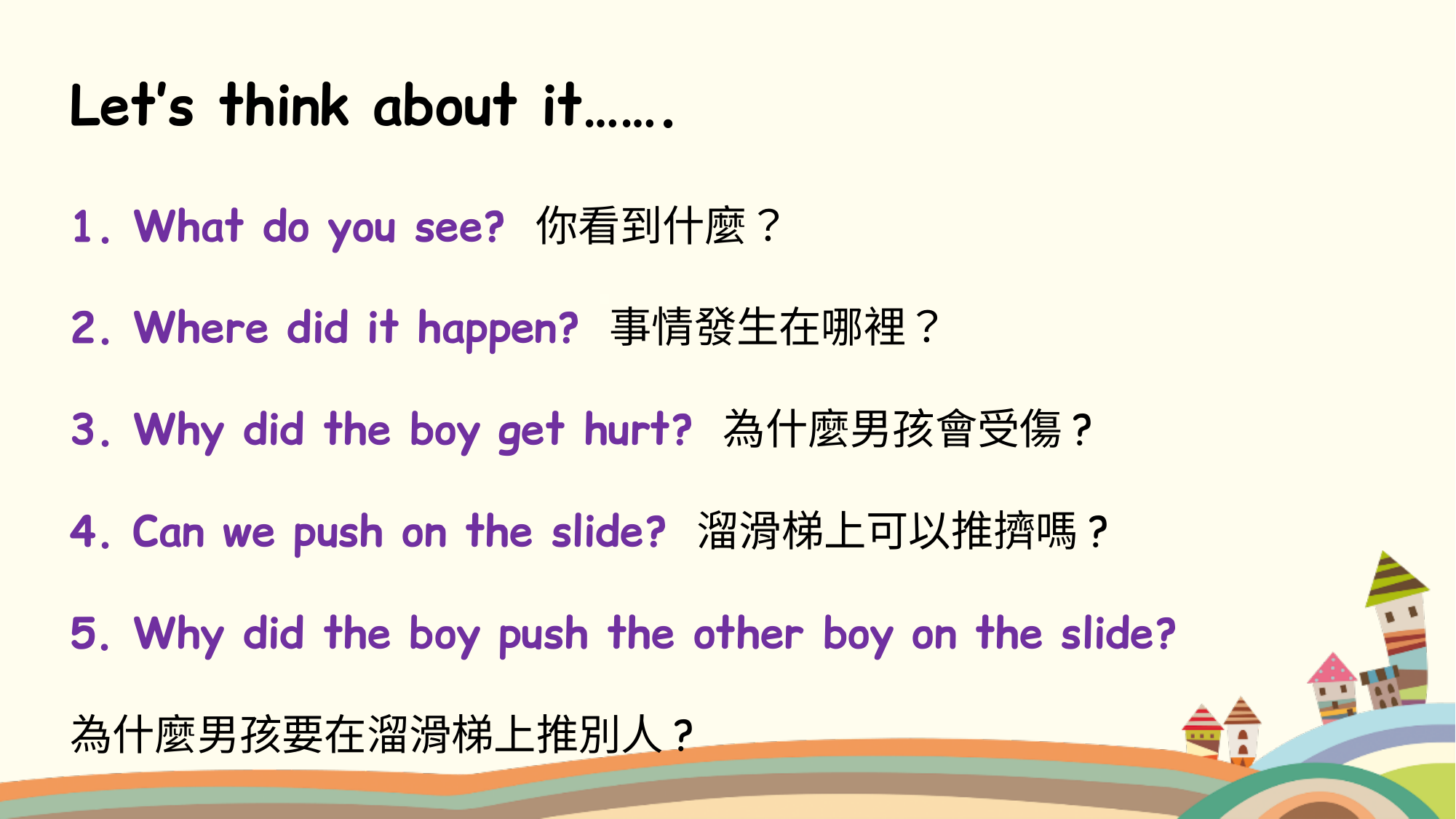

Let’s think about it…….
 What do you see? 你看到什麼？
 Where did it happen? 事情發生在哪裡？
 Why did the boy get hurt? 為什麼男孩會受傷?
 Can we push on the slide? 溜滑梯上可以推擠嗎?
5. Why did the boy push the other boy on the slide?
為什麼男孩要在溜滑梯上推別人?